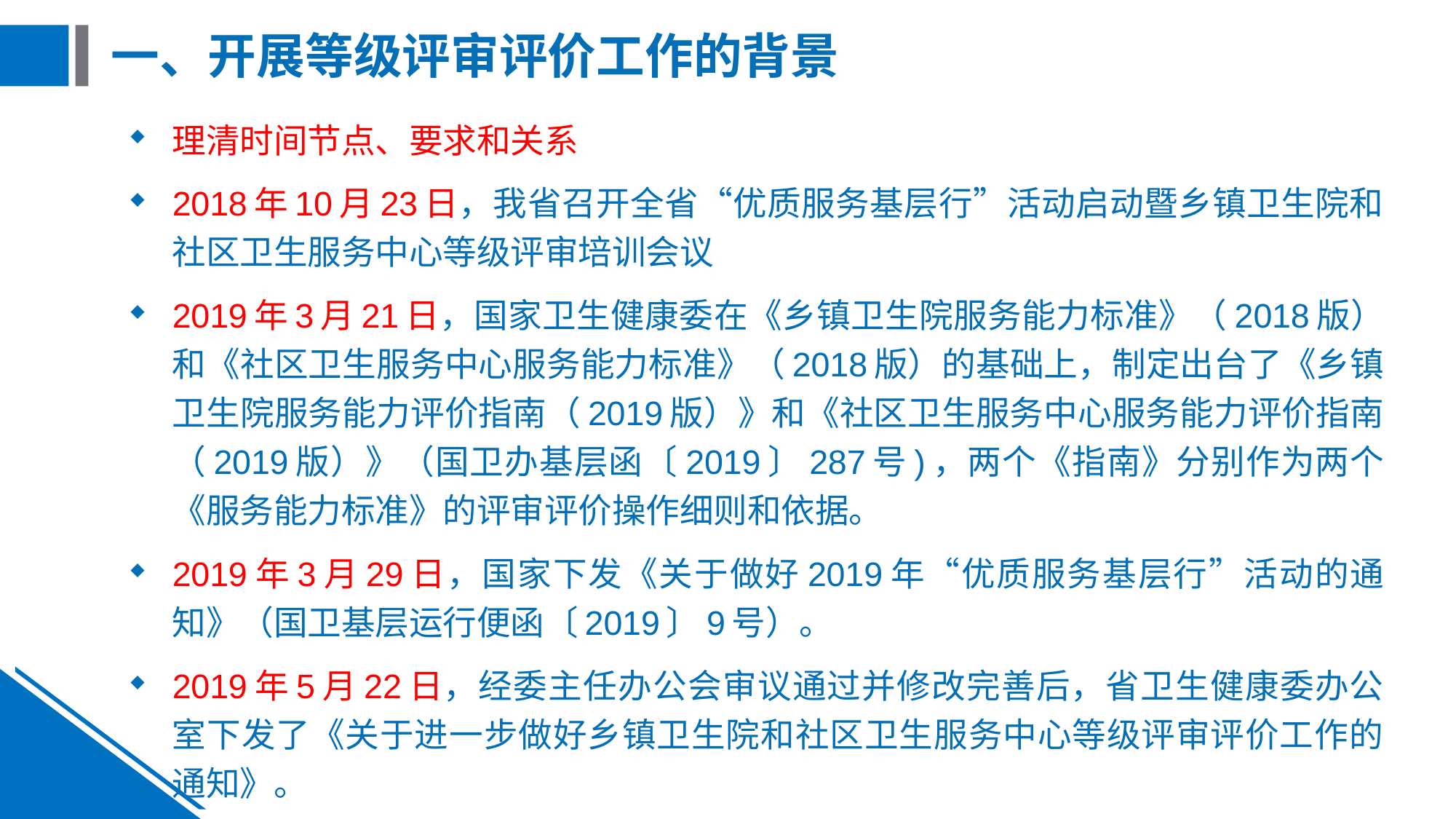

# 一、开展等级评审评价工作的背景
理清时间节点、要求和关系
2018年10月23日，我省召开全省“优质服务基层行”活动启动暨乡镇卫生院和社区卫生服务中心等级评审培训会议
2019年3月21日，国家卫生健康委在《乡镇卫生院服务能力标准》（2018版）和《社区卫生服务中心服务能力标准》（2018版）的基础上，制定出台了《乡镇卫生院服务能力评价指南（2019版）》和《社区卫生服务中心服务能力评价指南（2019版）》（国卫办基层函〔2019〕287号)，两个《指南》分别作为两个《服务能力标准》的评审评价操作细则和依据。
2019年3月29日，国家下发《关于做好2019年“优质服务基层行”活动的通知》（国卫基层运行便函〔2019〕9号）。
2019年5月22日，经委主任办公会审议通过并修改完善后，省卫生健康委办公室下发了《关于进一步做好乡镇卫生院和社区卫生服务中心等级评审评价工作的通知》。